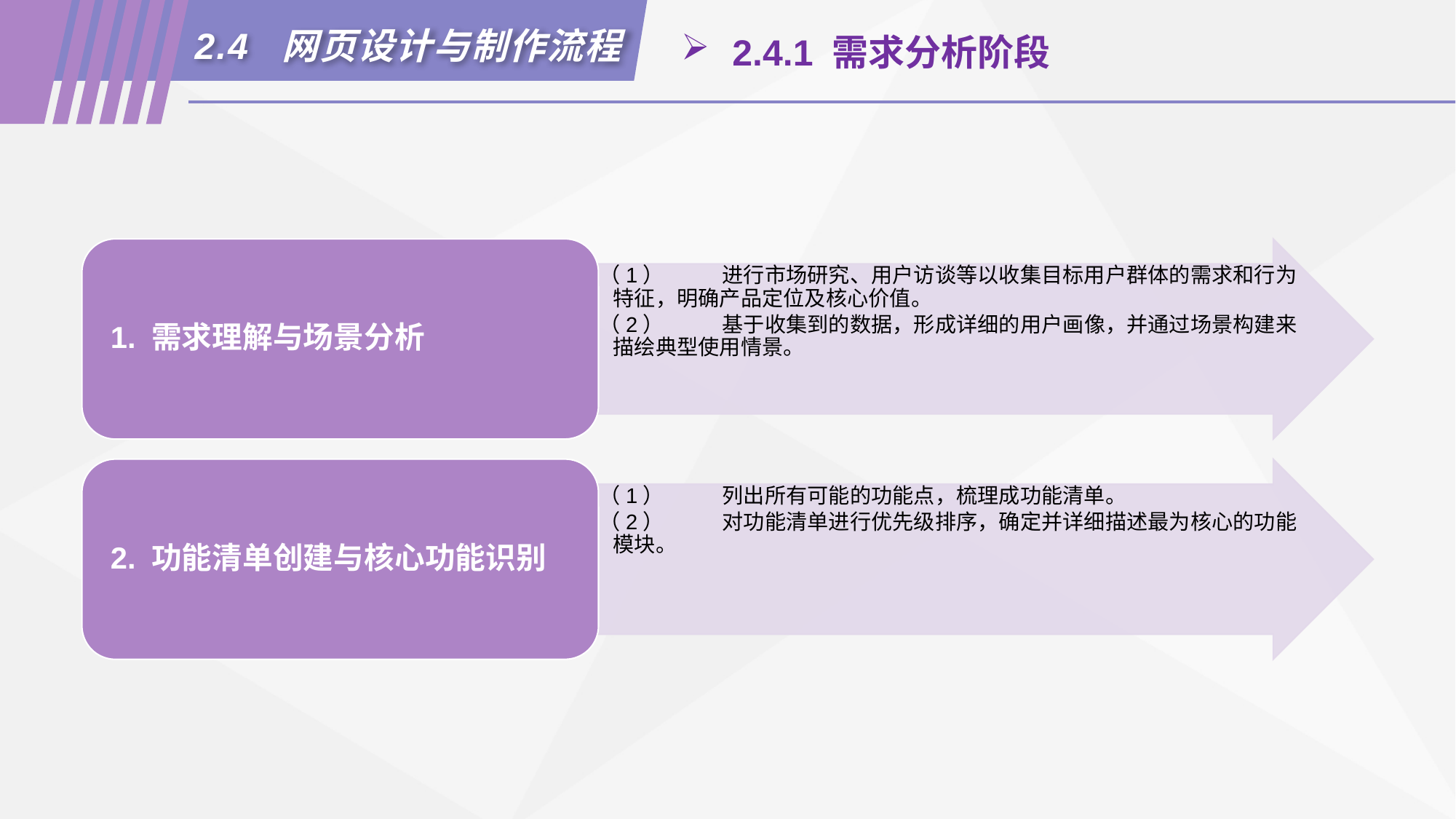

2.4  网页设计与制作流程
 2.4.1 需求分析阶段
（1）	进行市场研究、用户访谈等以收集目标用户群体的需求和行为特征，明确产品定位及核心价值。
（2）	基于收集到的数据，形成详细的用户画像，并通过场景构建来描绘典型使用情景。
1. 需求理解与场景分析
（1）	列出所有可能的功能点，梳理成功能清单。
（2）	对功能清单进行优先级排序，确定并详细描述最为核心的功能模块。
2. 功能清单创建与核心功能识别